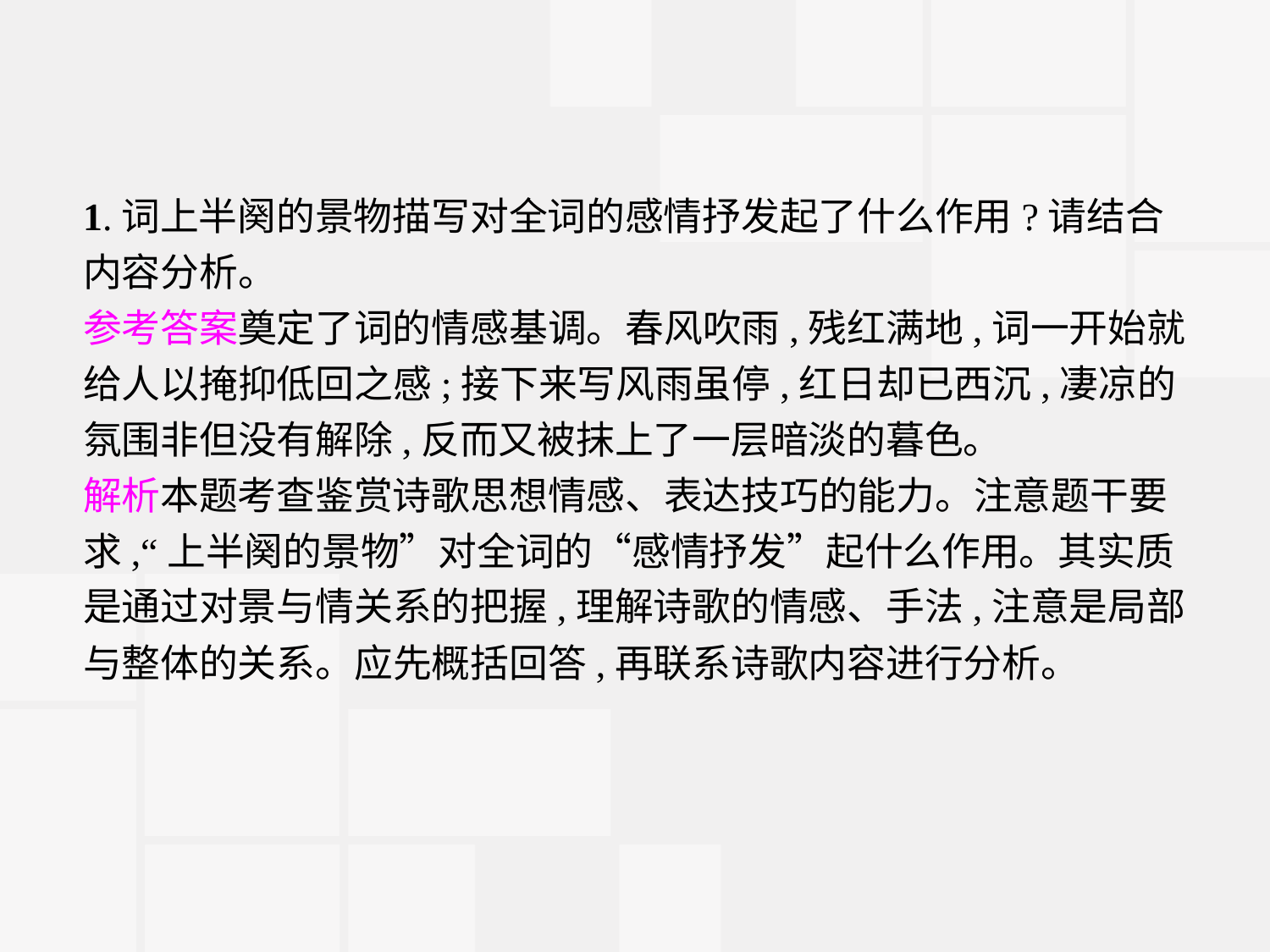

1.词上半阕的景物描写对全词的感情抒发起了什么作用?请结合内容分析。
参考答案奠定了词的情感基调。春风吹雨,残红满地,词一开始就给人以掩抑低回之感;接下来写风雨虽停,红日却已西沉,凄凉的氛围非但没有解除,反而又被抹上了一层暗淡的暮色。
解析本题考查鉴赏诗歌思想情感、表达技巧的能力。注意题干要求,“上半阕的景物”对全词的“感情抒发”起什么作用。其实质是通过对景与情关系的把握,理解诗歌的情感、手法,注意是局部与整体的关系。应先概括回答,再联系诗歌内容进行分析。